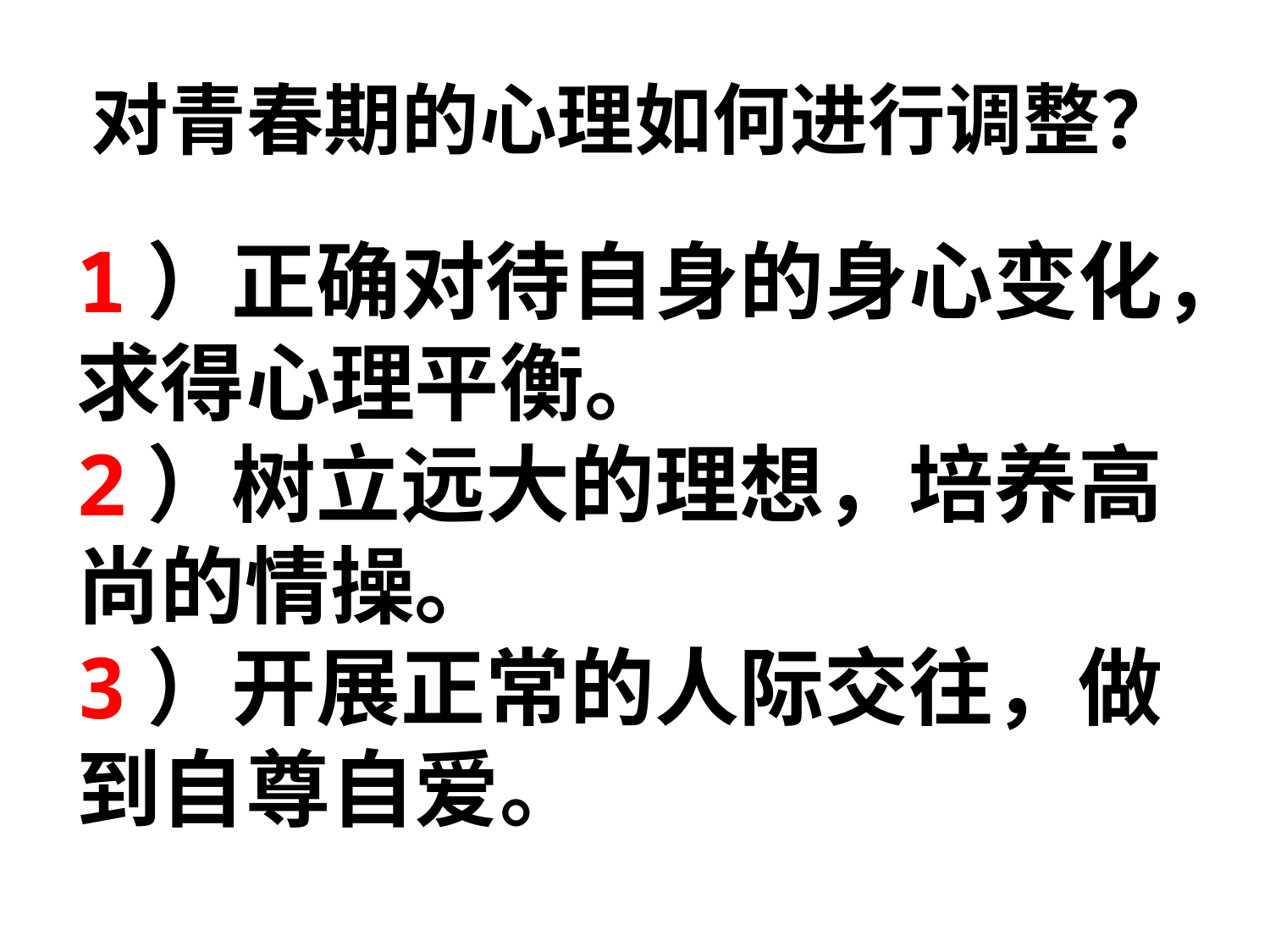

# 对青春期的心理如何进行调整？
1）正确对待自身的身心变化，求得心理平衡。
2）树立远大的理想，培养高尚的情操。
3）开展正常的人际交往，做到自尊自爱。